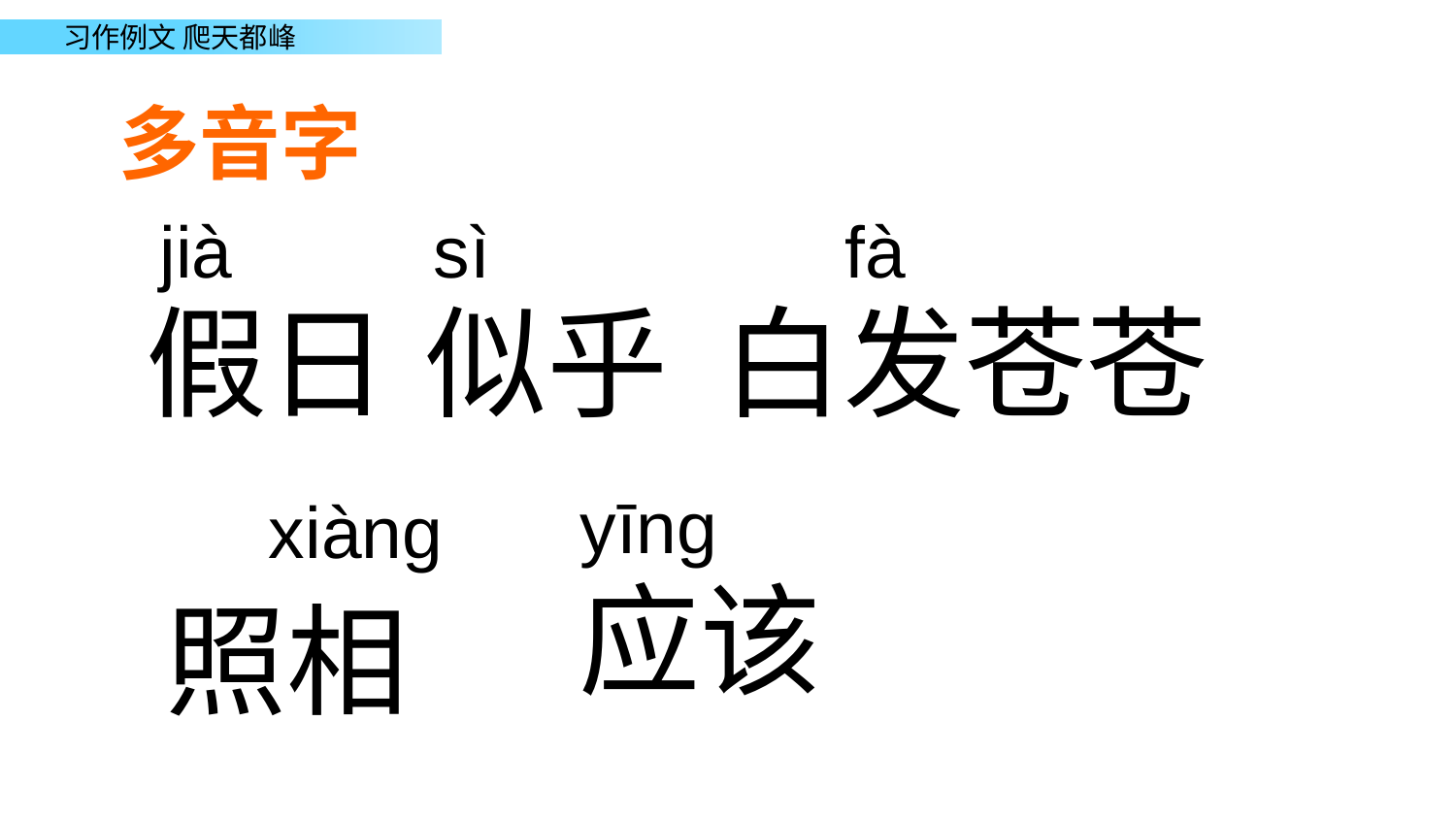

多音字
jià
sì
fà
假日
似乎
白发苍苍
yīng
xiàng
应该
照相